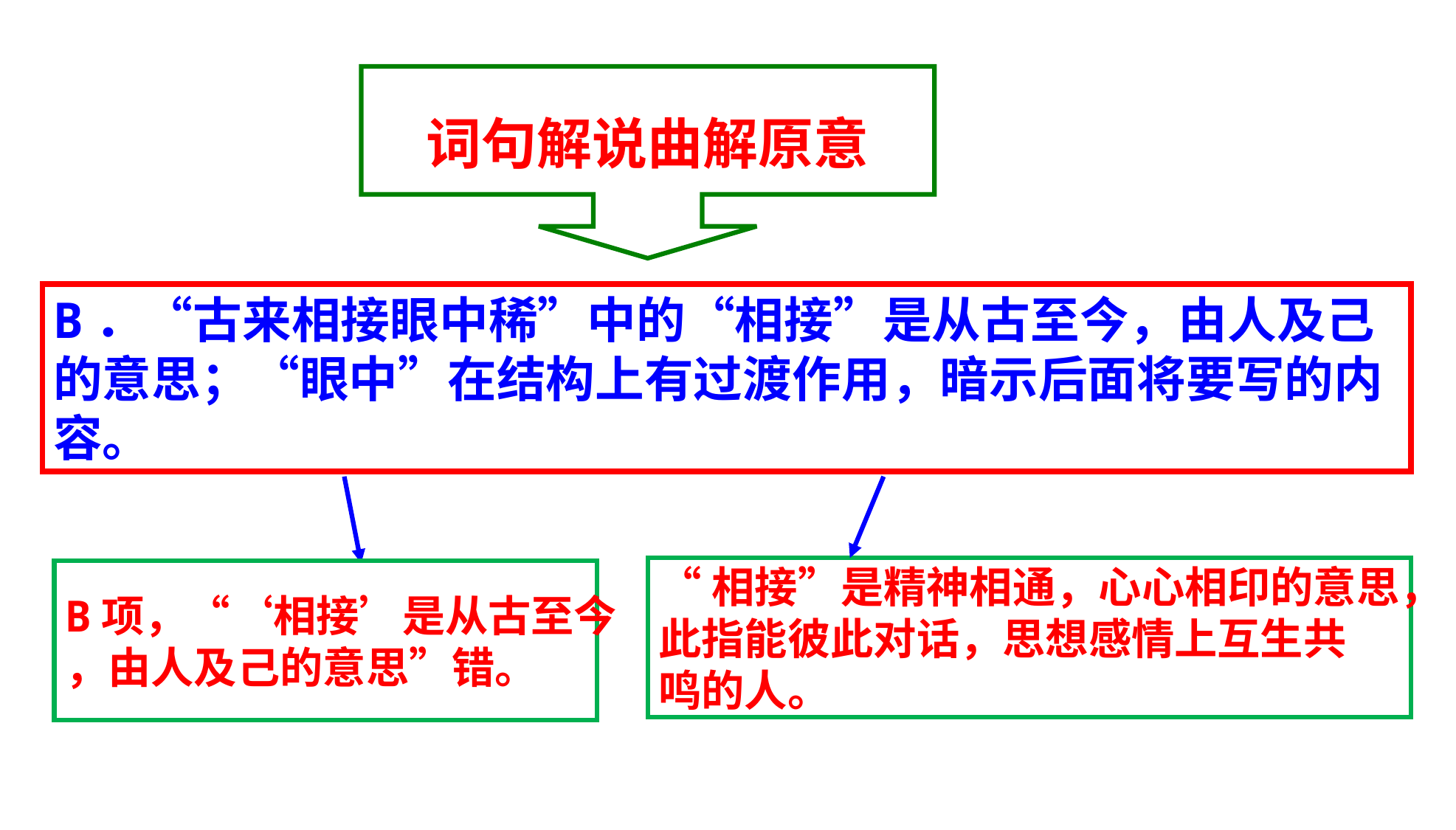

词句解说曲解原意
B．“古来相接眼中稀”中的“相接”是从古至今，由人及己的意思；“眼中”在结构上有过渡作用，暗示后面将要写的内容。

“相接”是精神相通，心心相印的意思，
此指能彼此对话，思想感情上互生共
鸣的人。
B项，“‘相接’是从古至今
，由人及己的意思”错。